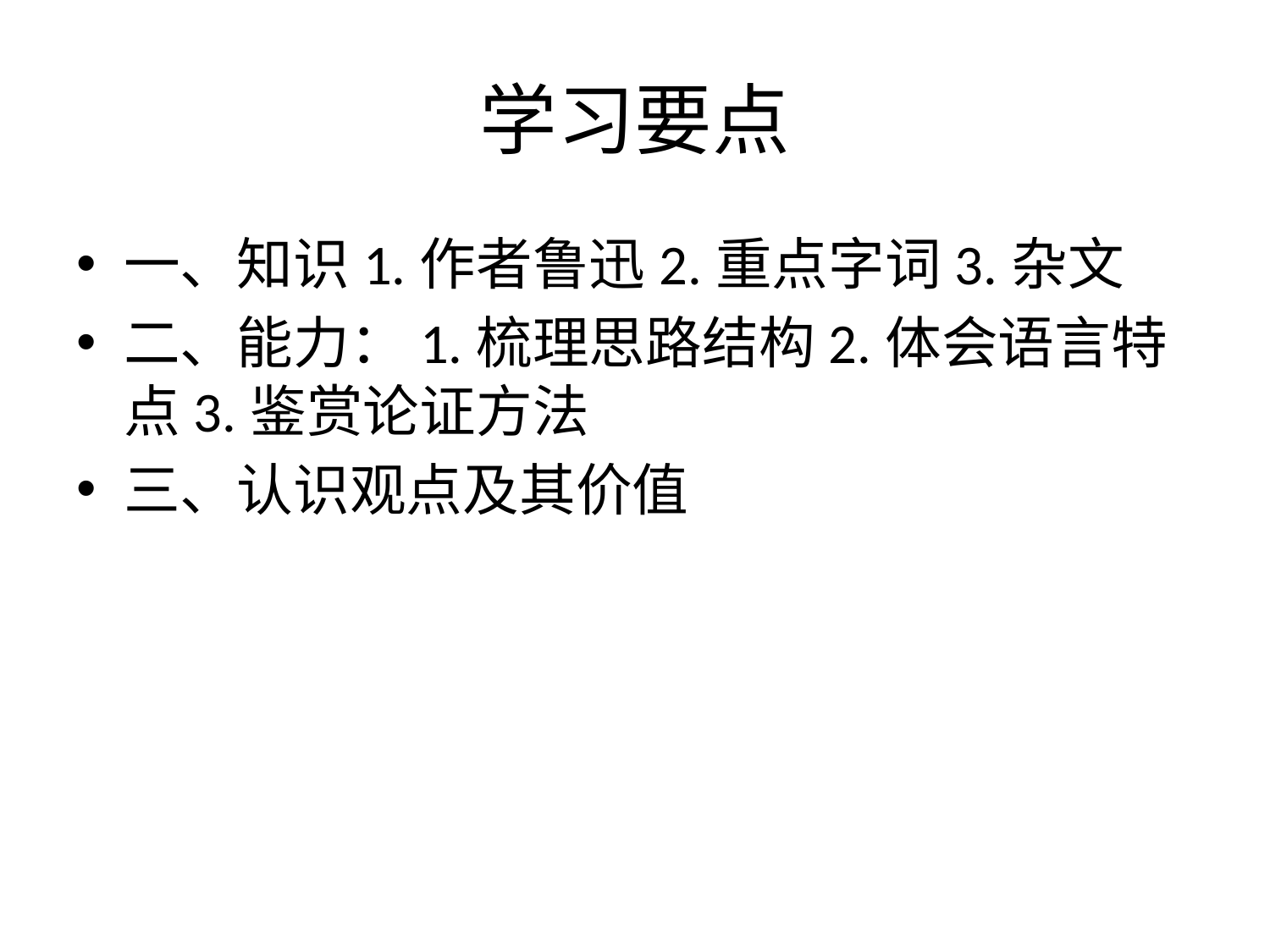

# 学习要点
一、知识1.作者鲁迅2.重点字词3.杂文
二、能力：1.梳理思路结构2.体会语言特点3.鉴赏论证方法
三、认识观点及其价值